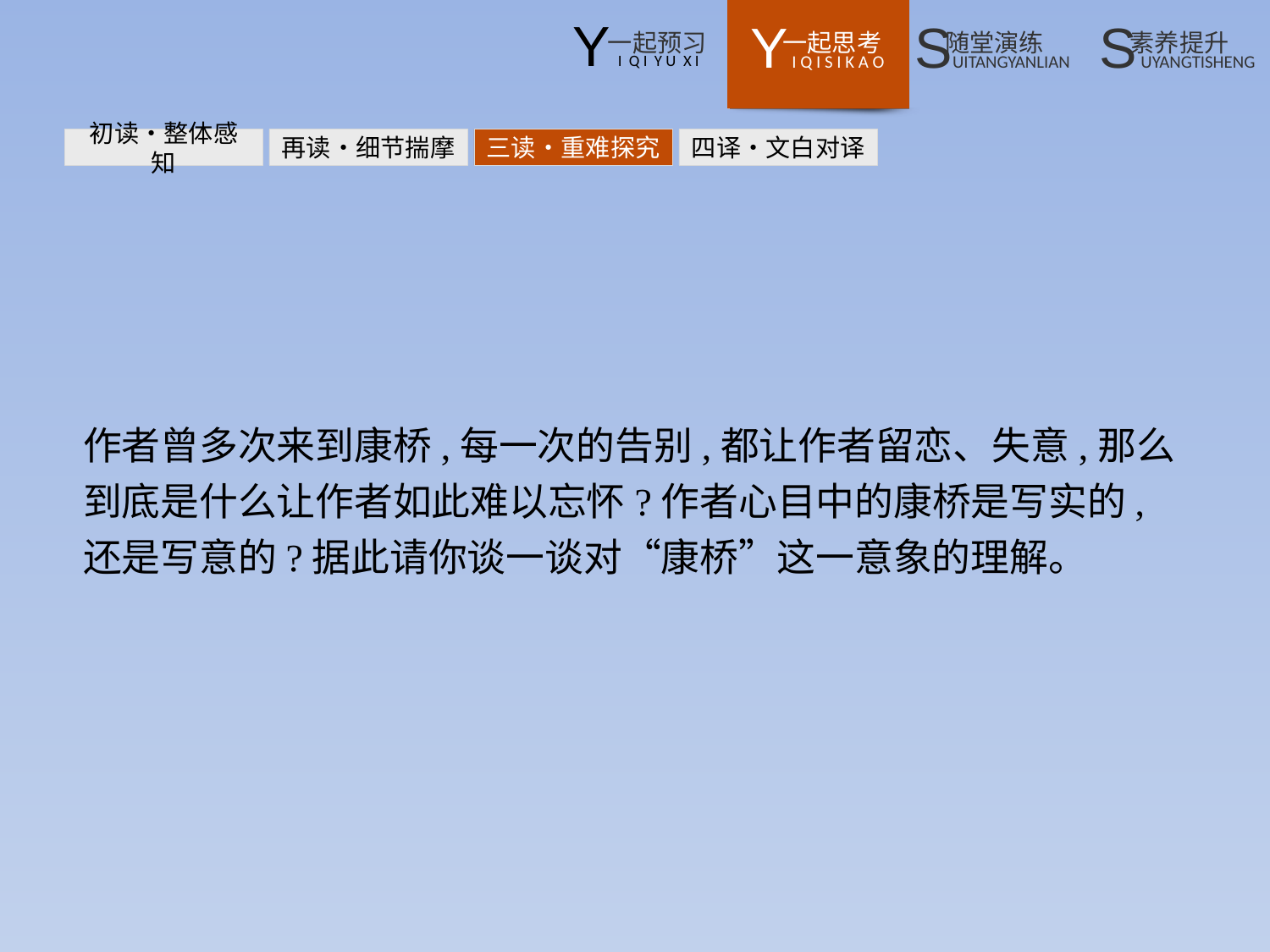

初读•整体感知
再读•细节揣摩
三读•重难探究
四译•文白对译
作者曾多次来到康桥,每一次的告别,都让作者留恋、失意,那么到底是什么让作者如此难以忘怀?作者心目中的康桥是写实的,还是写意的?据此请你谈一谈对“康桥”这一意象的理解。